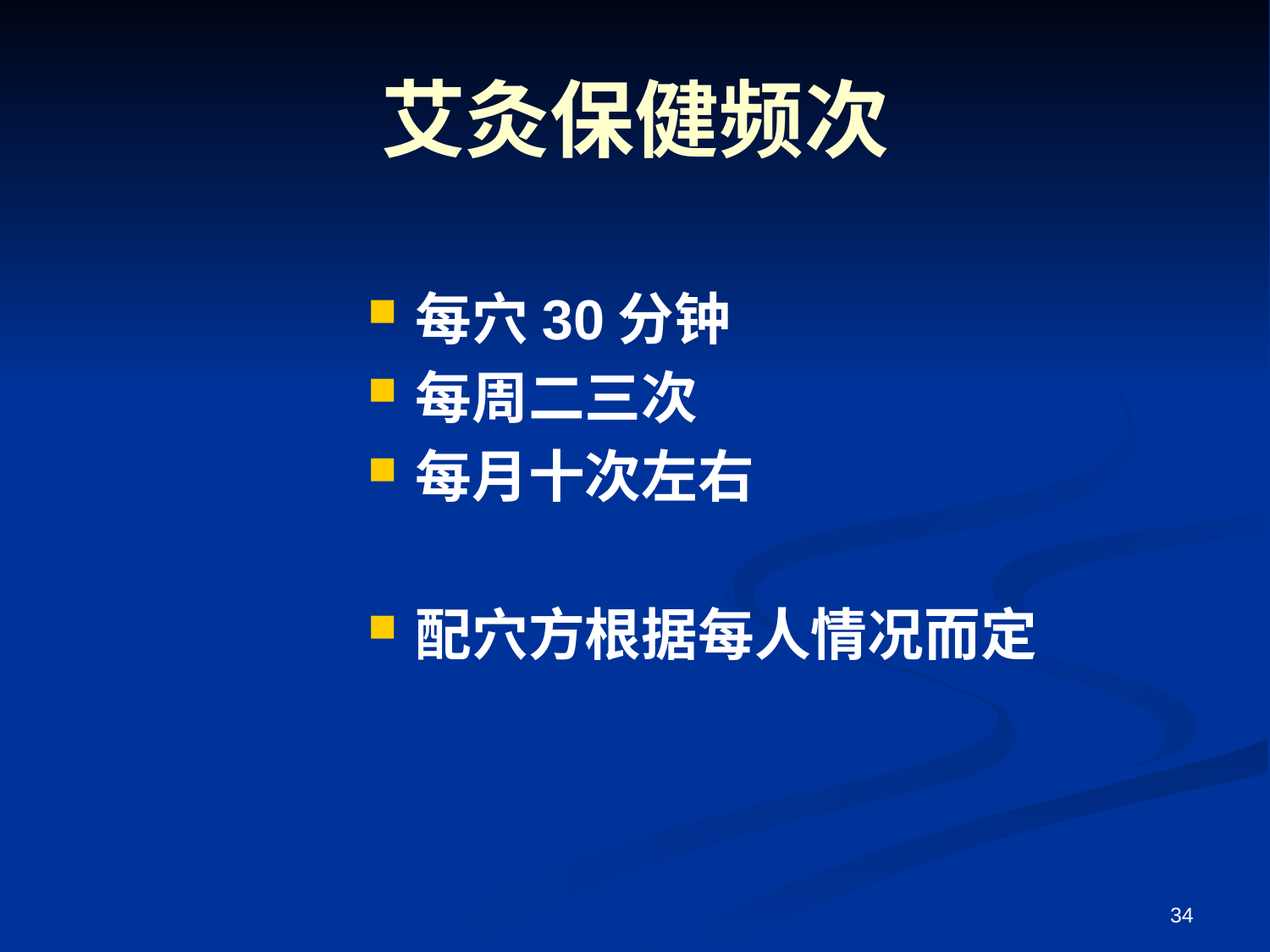

# 艾灸保健频次
每穴30分钟
每周二三次
每月十次左右

配穴方根据每人情况而定
34